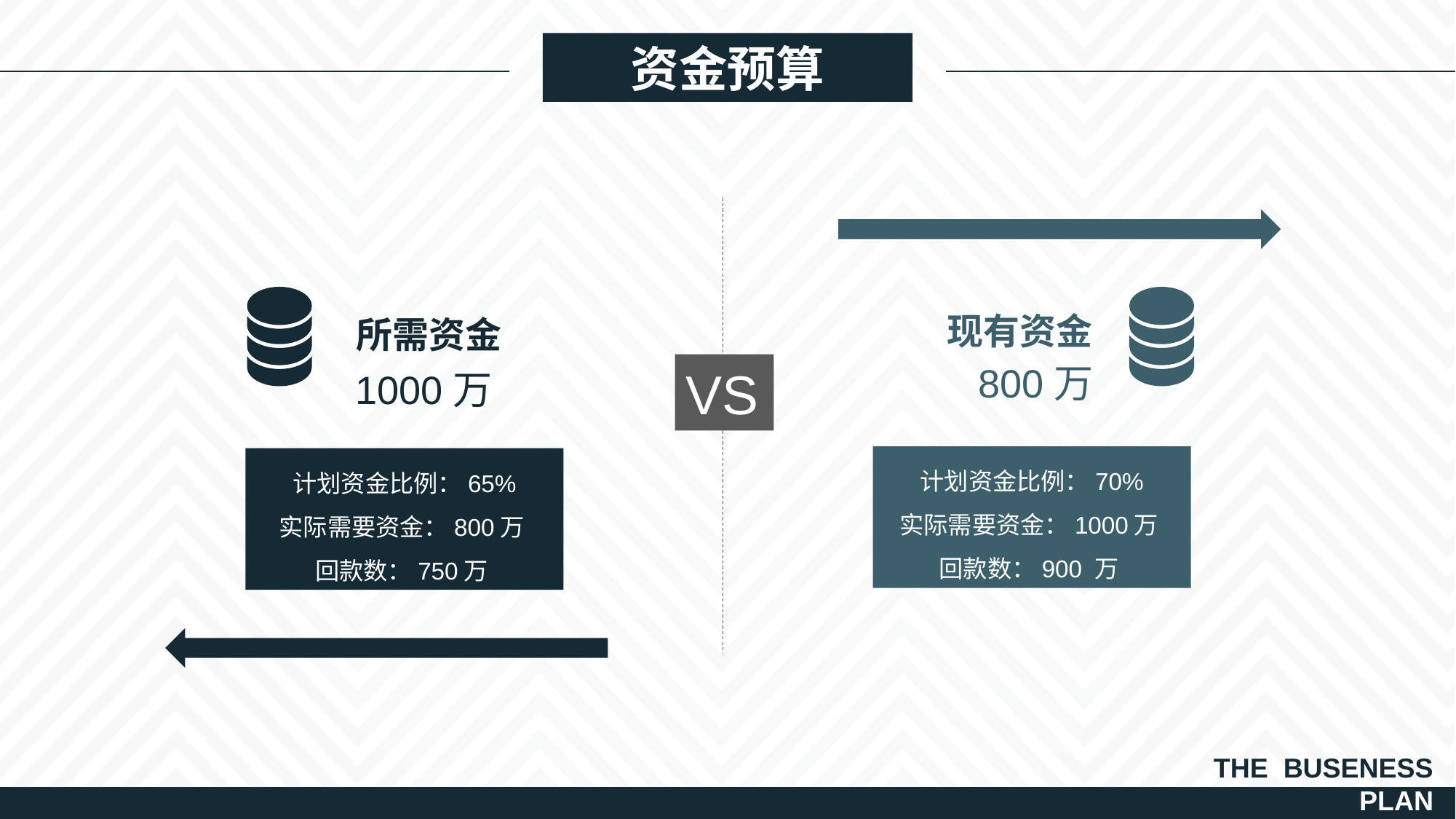

资金预算

现有资金
所需资金
800万
VS
1000万
计划资金比例：70%
实际需要资金：1000万
回款数：900 万
计划资金比例：65%
实际需要资金：800万
回款数：750万

THE  BUSENESS
PLAN